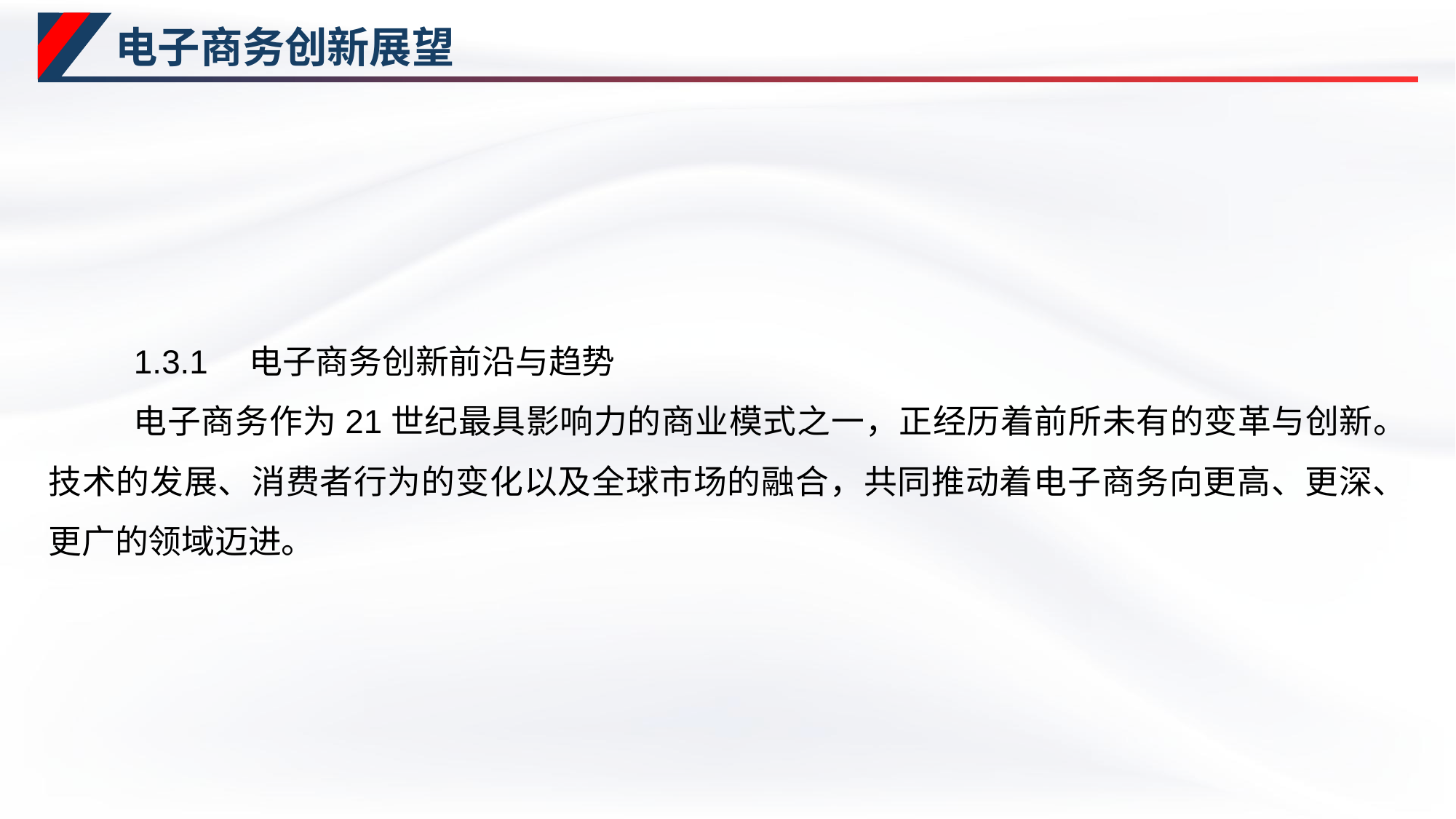

# 电子商务创新展望
1.3.1　电子商务创新前沿与趋势
电子商务作为21世纪最具影响力的商业模式之一，正经历着前所未有的变革与创新。技术的发展、消费者行为的变化以及全球市场的融合，共同推动着电子商务向更高、更深、更广的领域迈进。